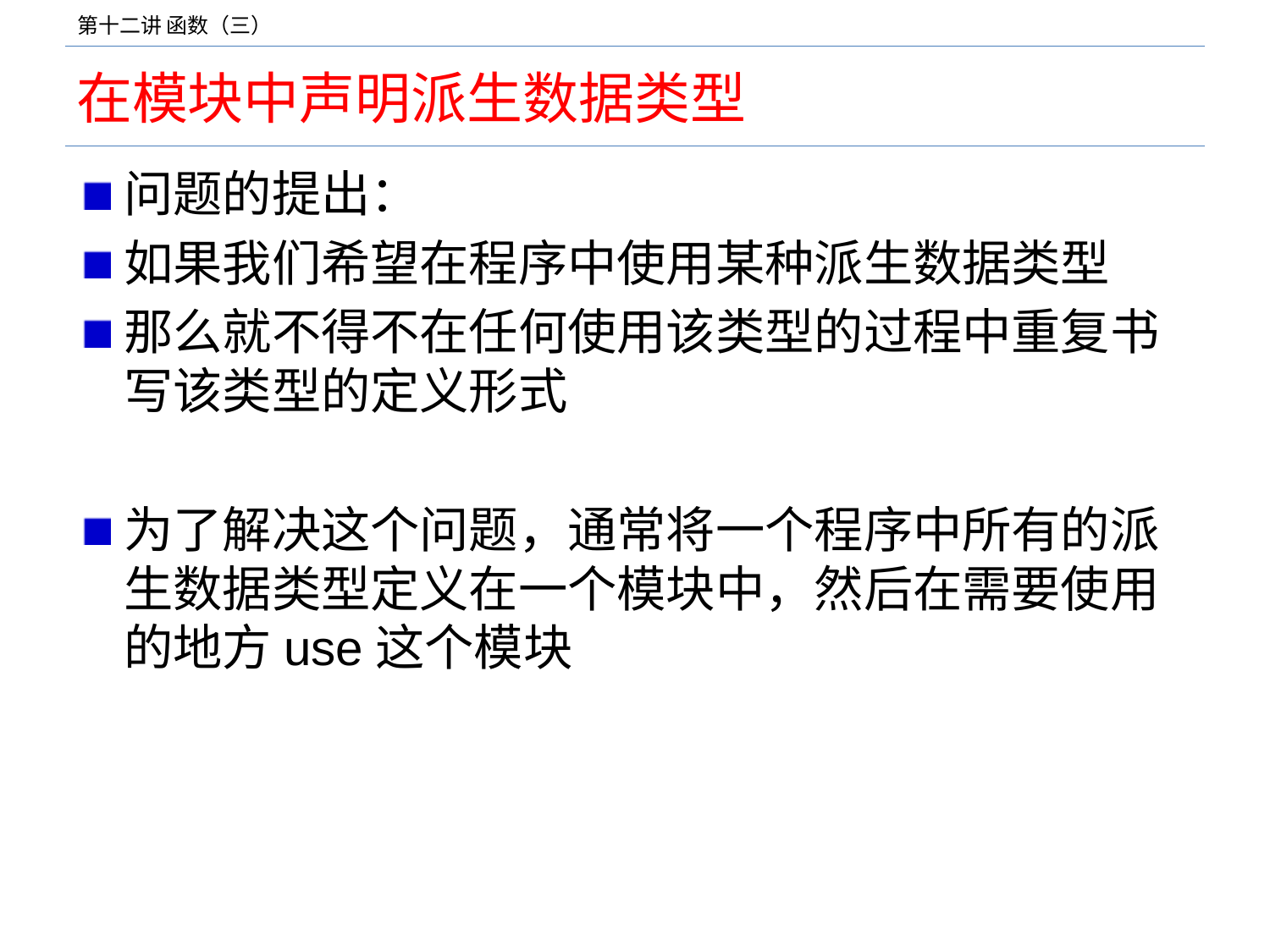

# 在模块中声明派生数据类型
问题的提出：
如果我们希望在程序中使用某种派生数据类型
那么就不得不在任何使用该类型的过程中重复书写该类型的定义形式

为了解决这个问题，通常将一个程序中所有的派生数据类型定义在一个模块中，然后在需要使用的地方use这个模块